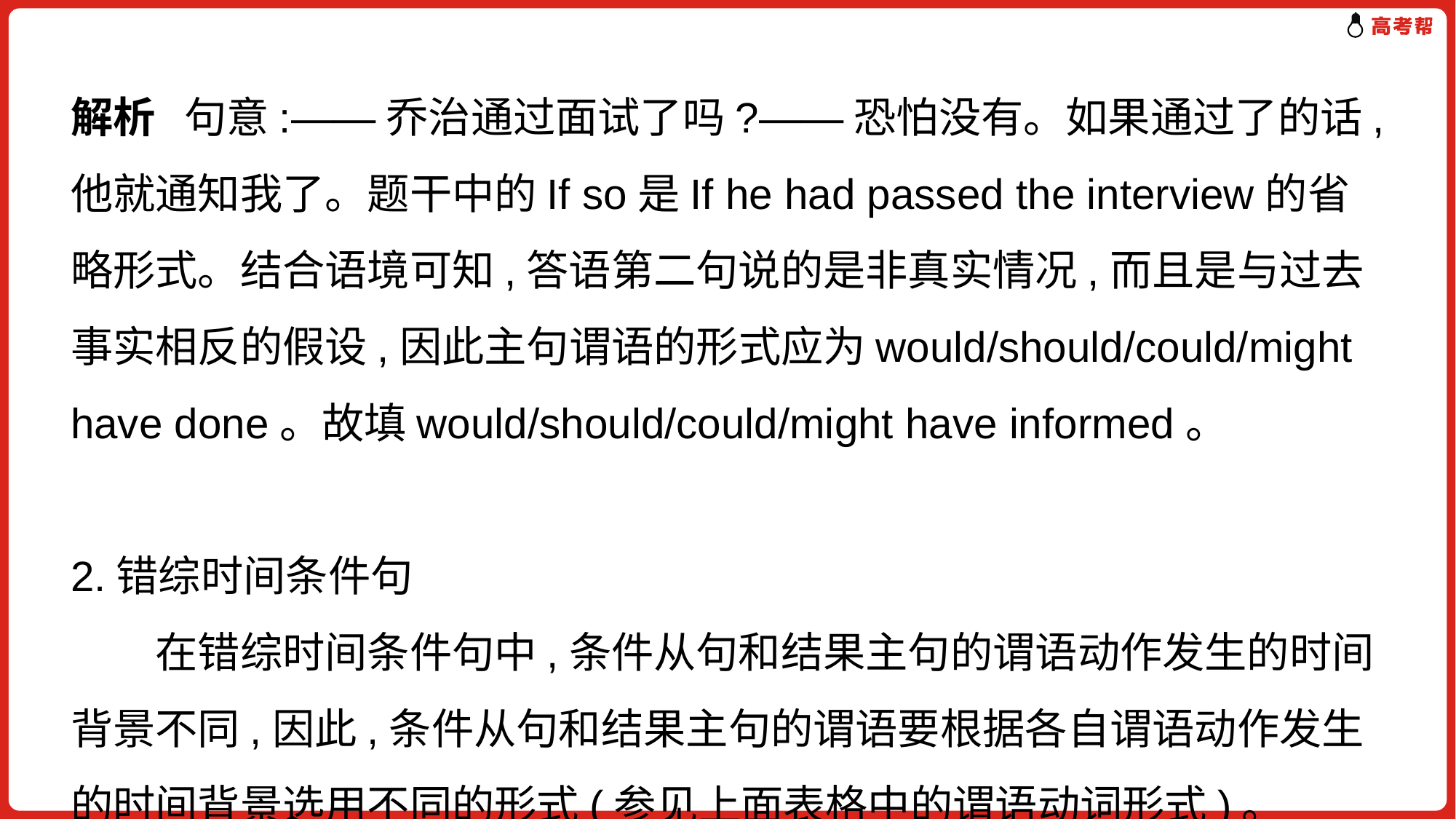

解析   句意:——乔治通过面试了吗?——恐怕没有。如果通过了的话,他就通知我了。题干中的If so是If he had passed the interview的省略形式。结合语境可知,答语第二句说的是非真实情况,而且是与过去事实相反的假设,因此主句谓语的形式应为would/should/could/might have done。故填would/should/could/might have informed。
2.错综时间条件句
　　在错综时间条件句中,条件从句和结果主句的谓语动作发生的时间背景不同,因此,条件从句和结果主句的谓语要根据各自谓语动作发生的时间背景选用不同的形式(参见上面表格中的谓语动词形式)。